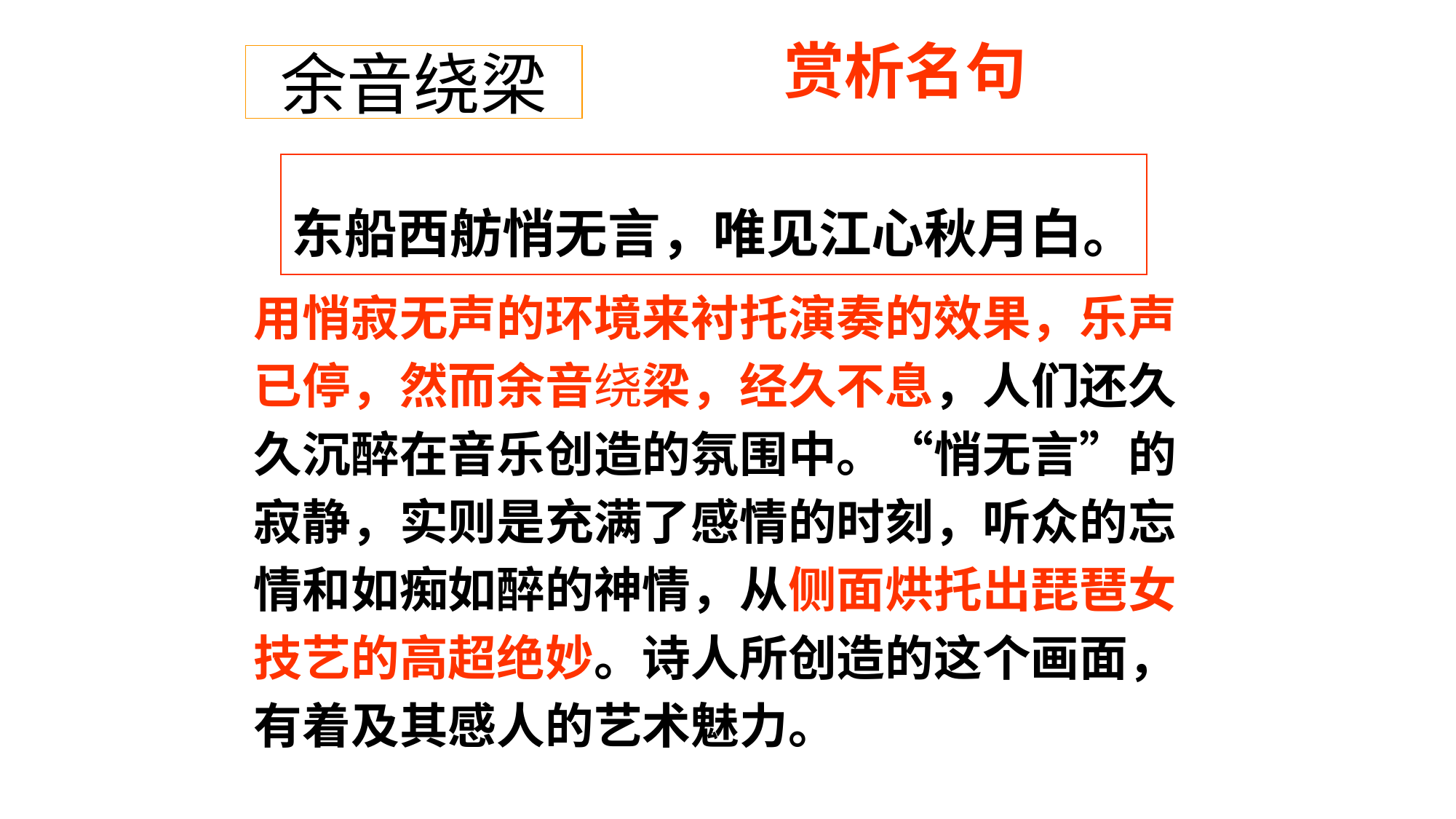

赏析名句
余音绕梁
东船西舫悄无言，唯见江心秋月白。
用悄寂无声的环境来衬托演奏的效果，乐声
已停，然而余音绕梁，经久不息，人们还久
久沉醉在音乐创造的氛围中。“悄无言”的
寂静，实则是充满了感情的时刻，听众的忘
情和如痴如醉的神情，从侧面烘托出琵琶女
技艺的高超绝妙。诗人所创造的这个画面，
有着及其感人的艺术魅力。